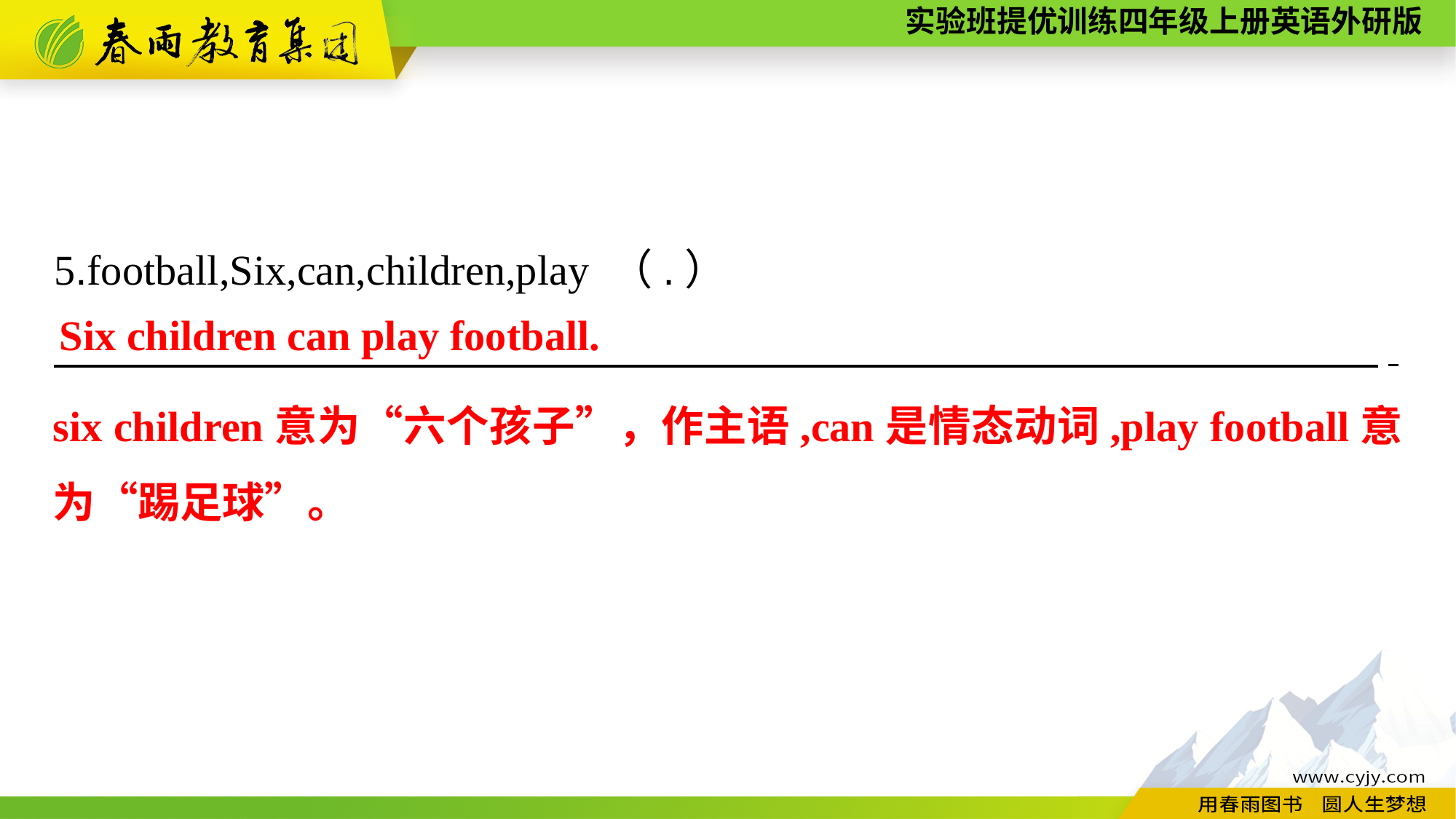

5.football,Six,can,children,play （.）
　　　　　　　　　　　　　　　　　　　　　　　　　　　　　 　　.
Six children can play football.
six children意为“六个孩子”，作主语,can是情态动词,play football意为“踢足球”。